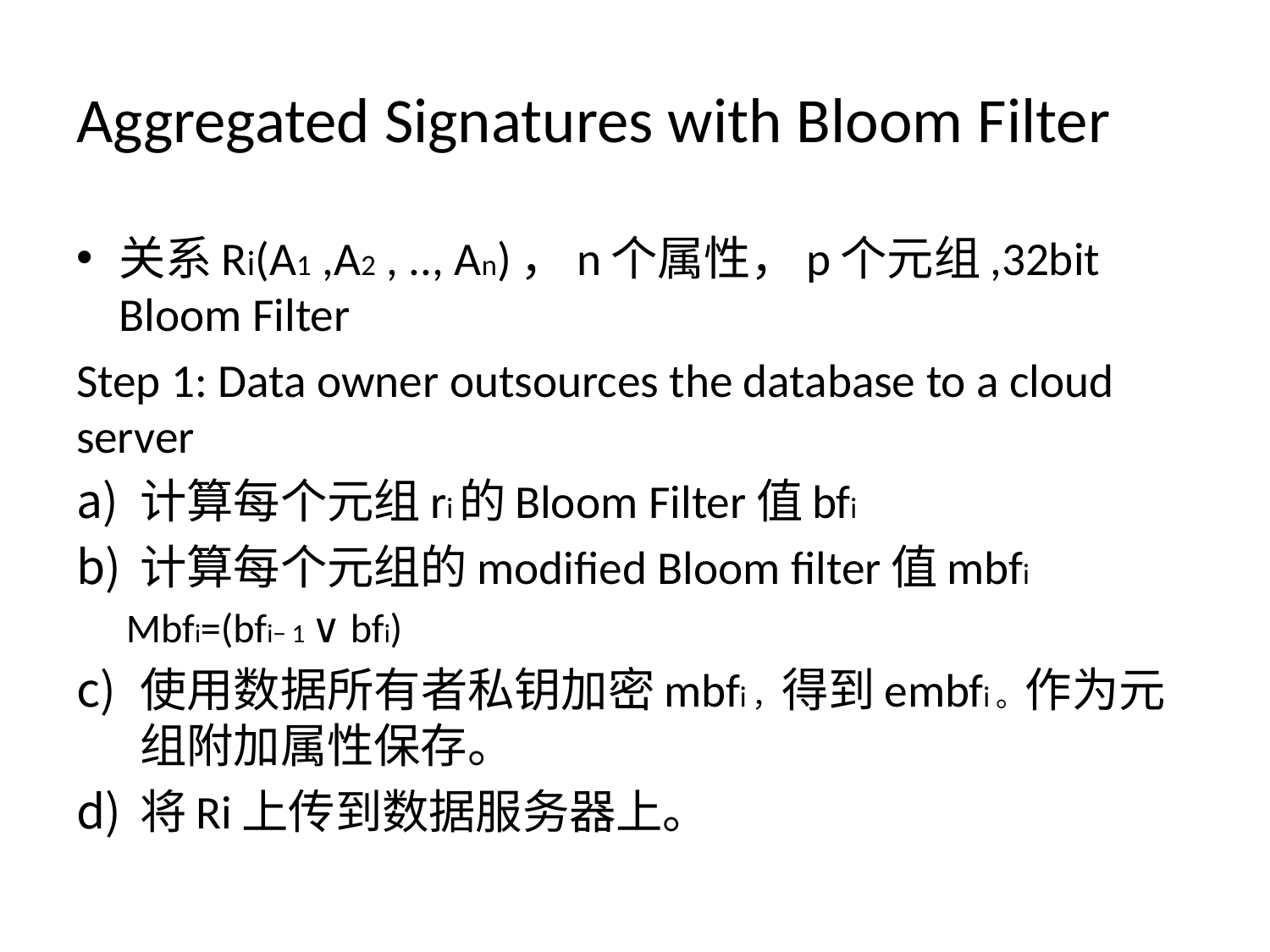

# Aggregated Signatures with Bloom Filter
关系Ri(A1 ,A2 , .., An)，n个属性，p个元组,32bit Bloom Filter
Step 1: Data owner outsources the database to a cloud server
计算每个元组ri的Bloom Filter值bfi
计算每个元组的modified Bloom filter值mbfi
Mbfi=(bfi− 1 ∨ bfi)
使用数据所有者私钥加密mbfi，得到embfi。作为元组附加属性保存。
将Ri上传到数据服务器上。